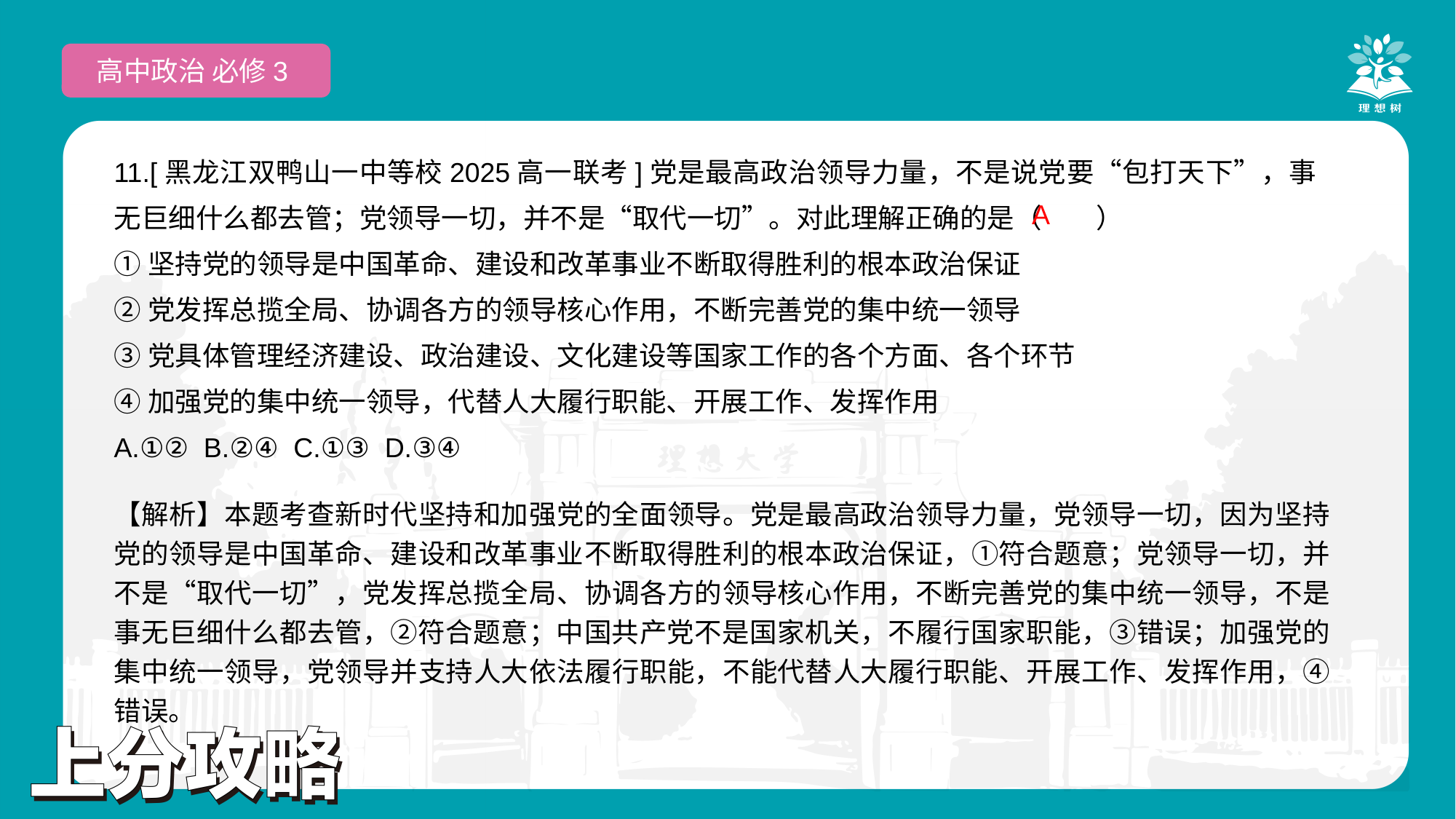

高中政治 必修3
11.[黑龙江双鸭山一中等校2025高一联考]党是最高政治领导力量，不是说党要“包打天下”，事无巨细什么都去管；党领导一切，并不是“取代一切”。对此理解正确的是（　　）
①坚持党的领导是中国革命、建设和改革事业不断取得胜利的根本政治保证
②党发挥总揽全局、协调各方的领导核心作用，不断完善党的集中统一领导
③党具体管理经济建设、政治建设、文化建设等国家工作的各个方面、各个环节
④加强党的集中统一领导，代替人大履行职能、开展工作、发挥作用
A.①②  B.②④  C.①③  D.③④
A
【解析】本题考查新时代坚持和加强党的全面领导。党是最高政治领导力量，党领导一切，因为坚持党的领导是中国革命、建设和改革事业不断取得胜利的根本政治保证，①符合题意；党领导一切，并不是“取代一切”，党发挥总揽全局、协调各方的领导核心作用，不断完善党的集中统一领导，不是事无巨细什么都去管，②符合题意；中国共产党不是国家机关，不履行国家职能，③错误；加强党的集中统一领导，党领导并支持人大依法履行职能，不能代替人大履行职能、开展工作、发挥作用，④错误。